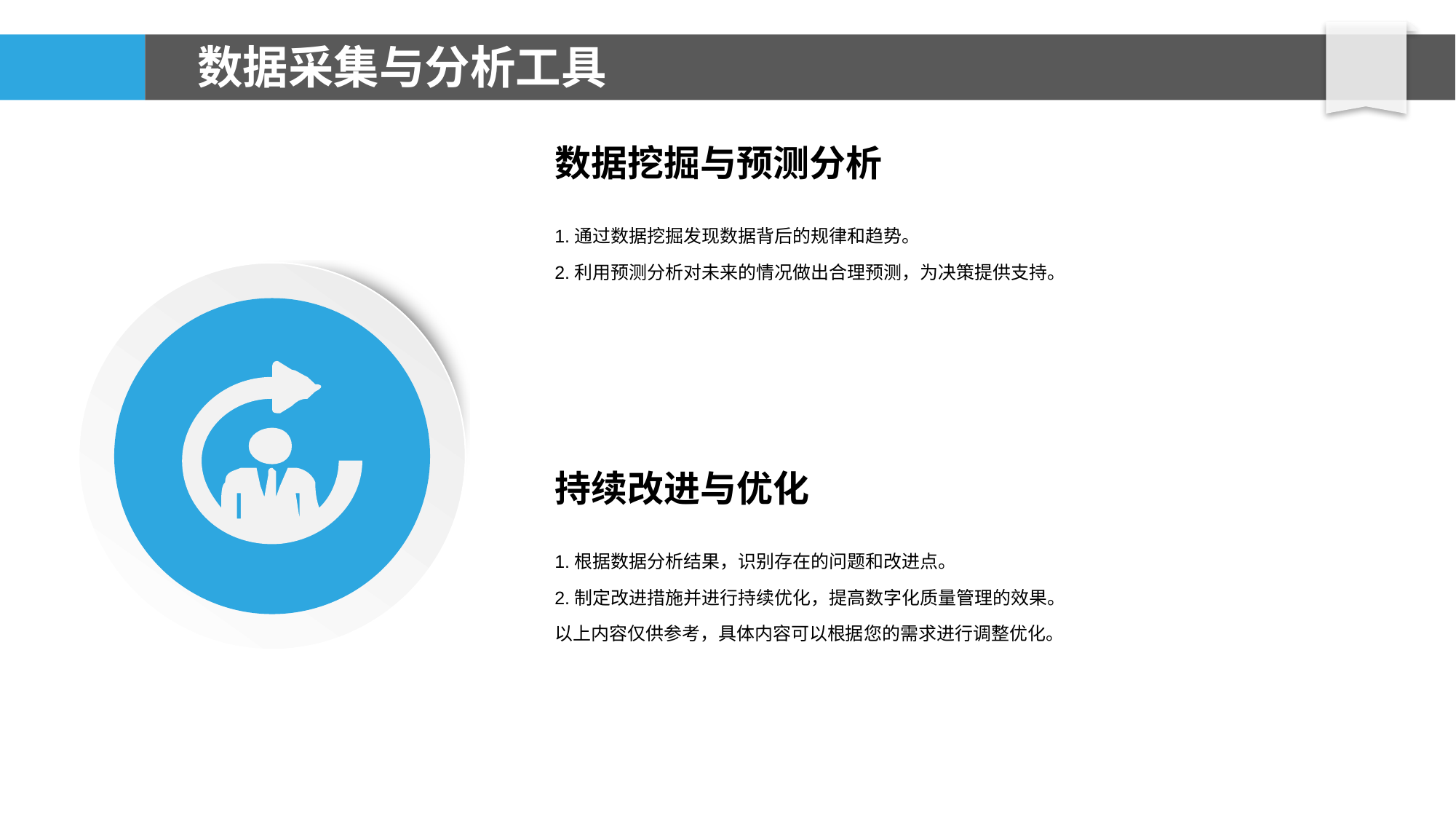

# 数据采集与分析工具
数据挖掘与预测分析
1.通过数据挖掘发现数据背后的规律和趋势。
2.利用预测分析对未来的情况做出合理预测，为决策提供支持。

持续改进与优化
1.根据数据分析结果，识别存在的问题和改进点。
2.制定改进措施并进行持续优化，提高数字化质量管理的效果。
以上内容仅供参考，具体内容可以根据您的需求进行调整优化。